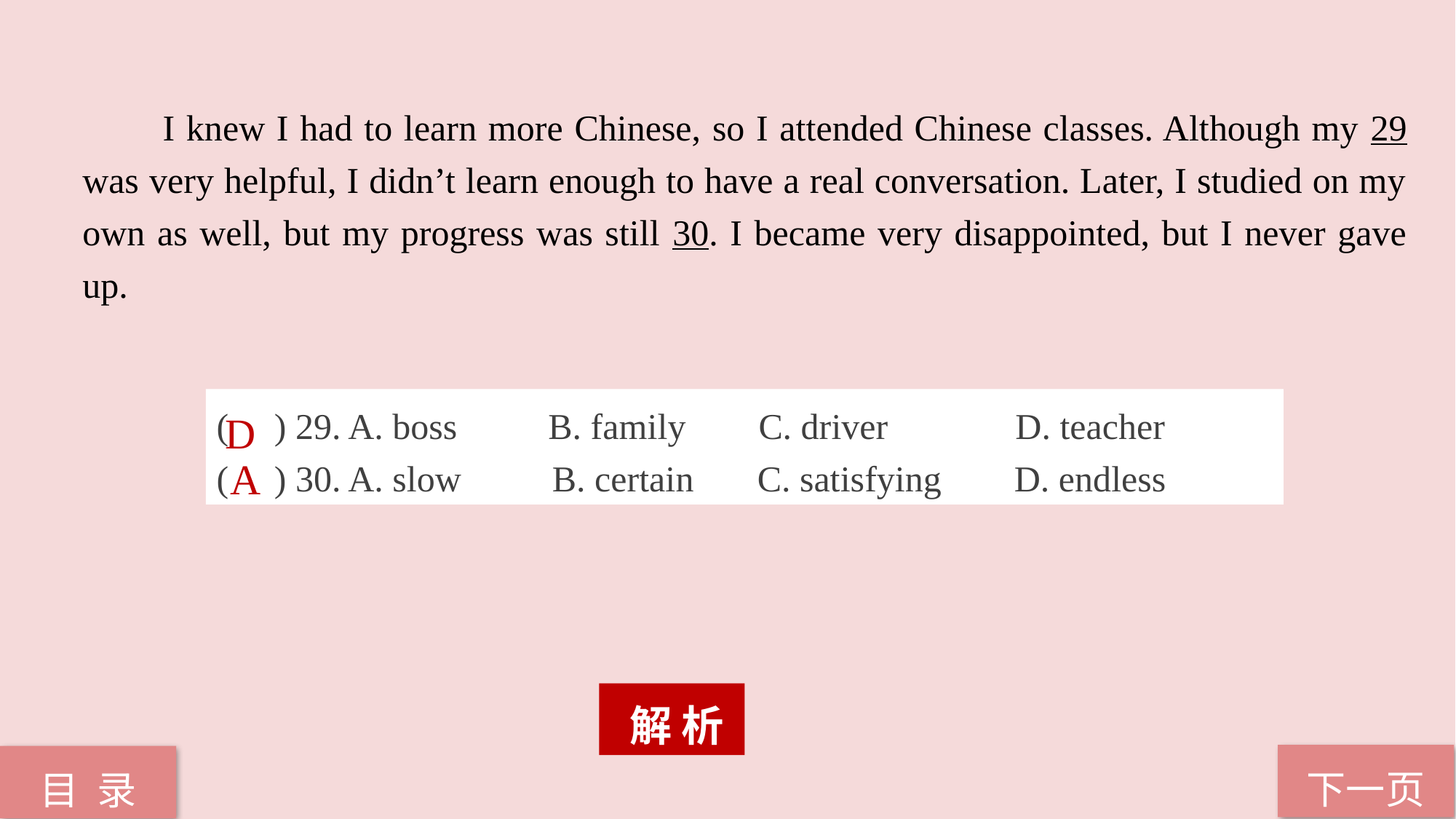

I knew I had to learn more Chinese, so I attended Chinese classes. Although my 29 was very helpful, I didn’t learn enough to have a real conversation. Later, I studied on my own as well, but my progress was still 30. I became very disappointed, but I never gave up.
(     ) 29. A. boss          B. family        C. driver              D. teacher
(     ) 30. A. slow          B. certain       C. satisfying        D. endless
D
A
 解 析